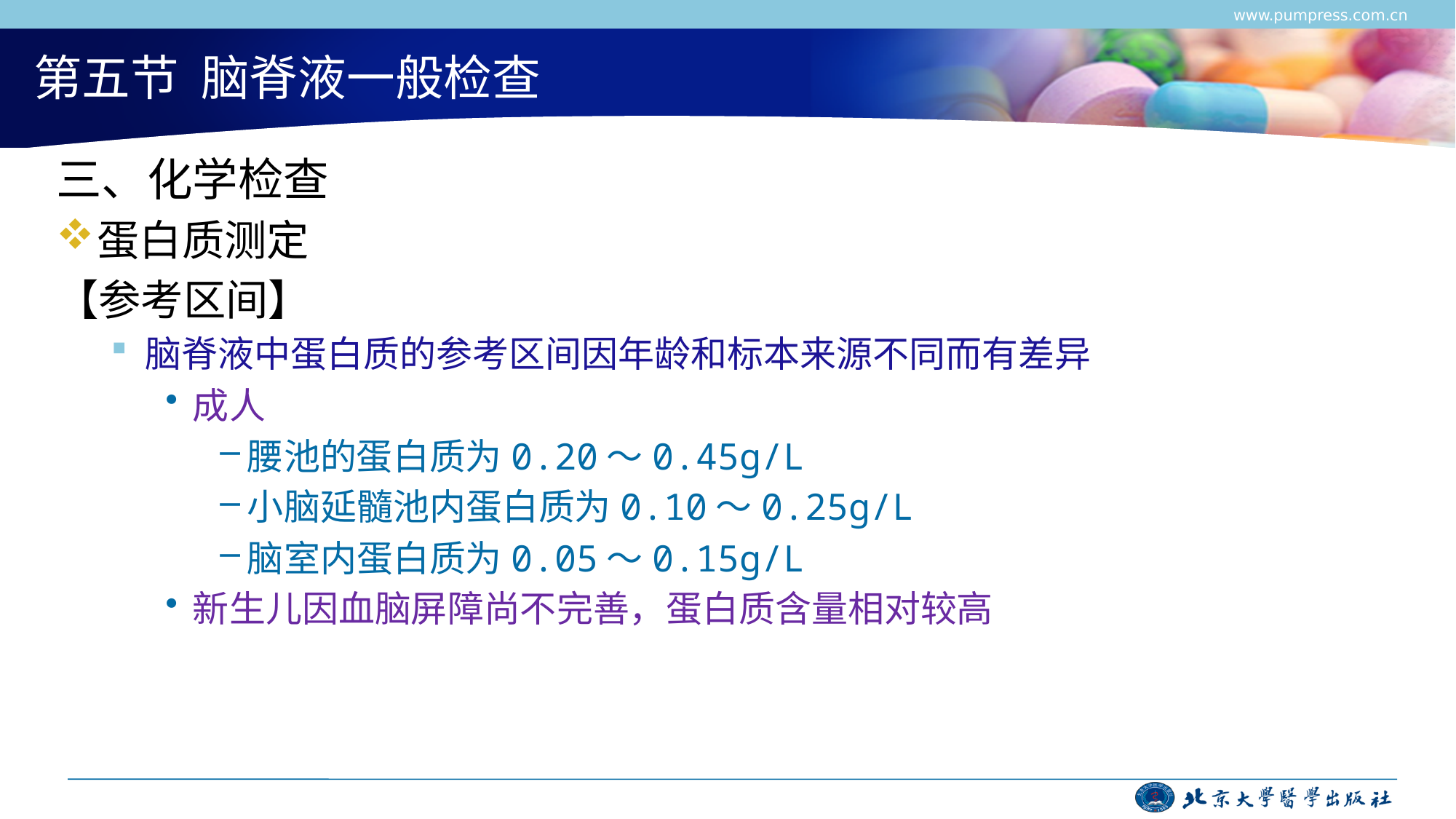

www.pumpress.com.cn
# 第五节  脑脊液一般检查
三、化学检查
蛋白质测定
【参考区间】
脑脊液中蛋白质的参考区间因年龄和标本来源不同而有差异
成人
腰池的蛋白质为0.20～0.45g/L
小脑延髓池内蛋白质为0.10～0.25g/L
脑室内蛋白质为0.05～0.15g/L
新生儿因血脑屏障尚不完善，蛋白质含量相对较高